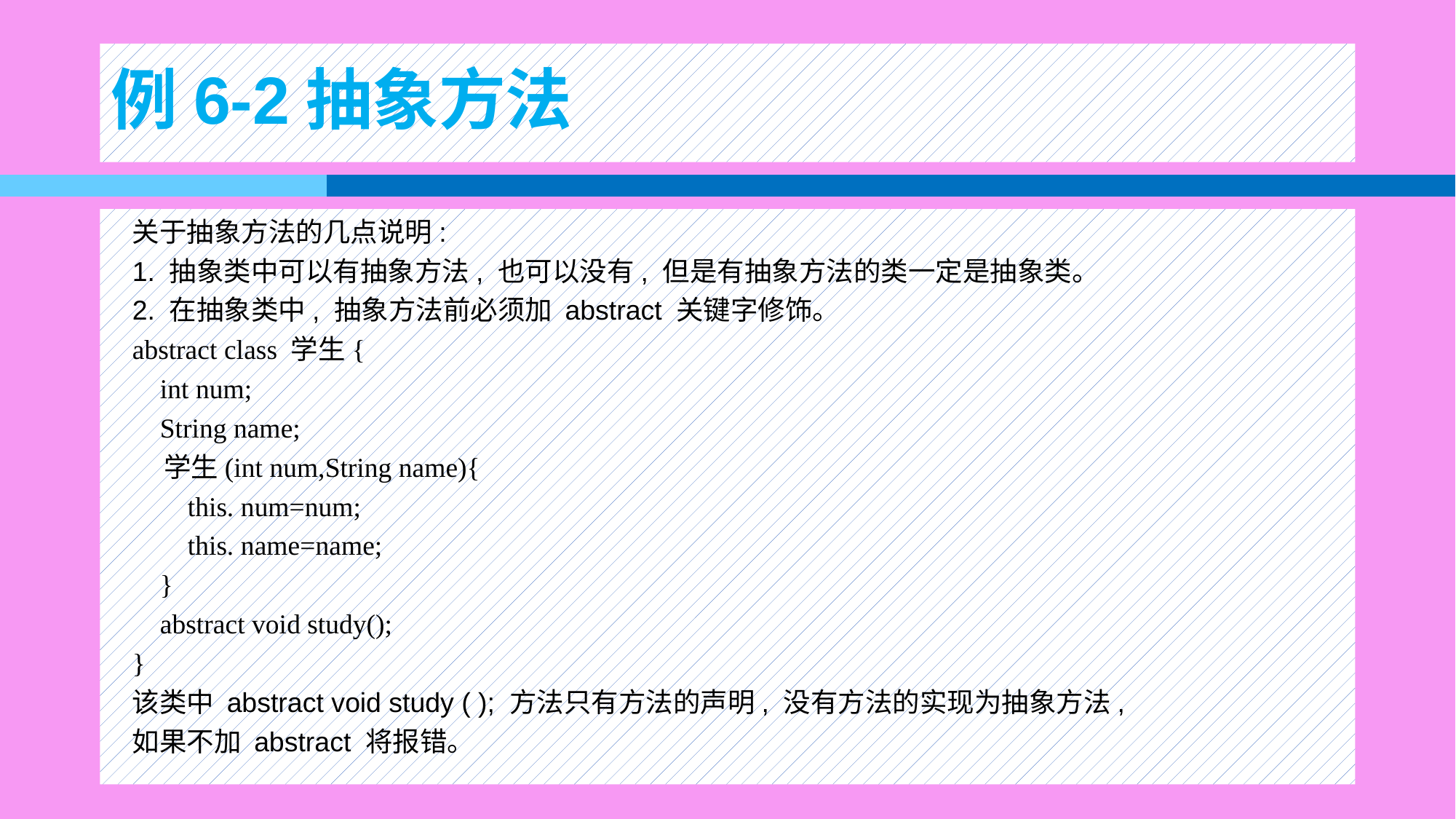

# 例6-2抽象方法
关于抽象方法的几点说明:
1. 抽象类中可以有抽象方法, 也可以没有, 但是有抽象方法的类一定是抽象类。
2. 在抽象类中, 抽象方法前必须加 abstract 关键字修饰。
abstract class 学生{
    int num;
    String name;
    学生(int num,String name){
        this. num=num;
        this. name=name;
    }
    abstract void study();
}
该类中 abstract void study ( ); 方法只有方法的声明, 没有方法的实现为抽象方法,
如果不加 abstract 将报错。